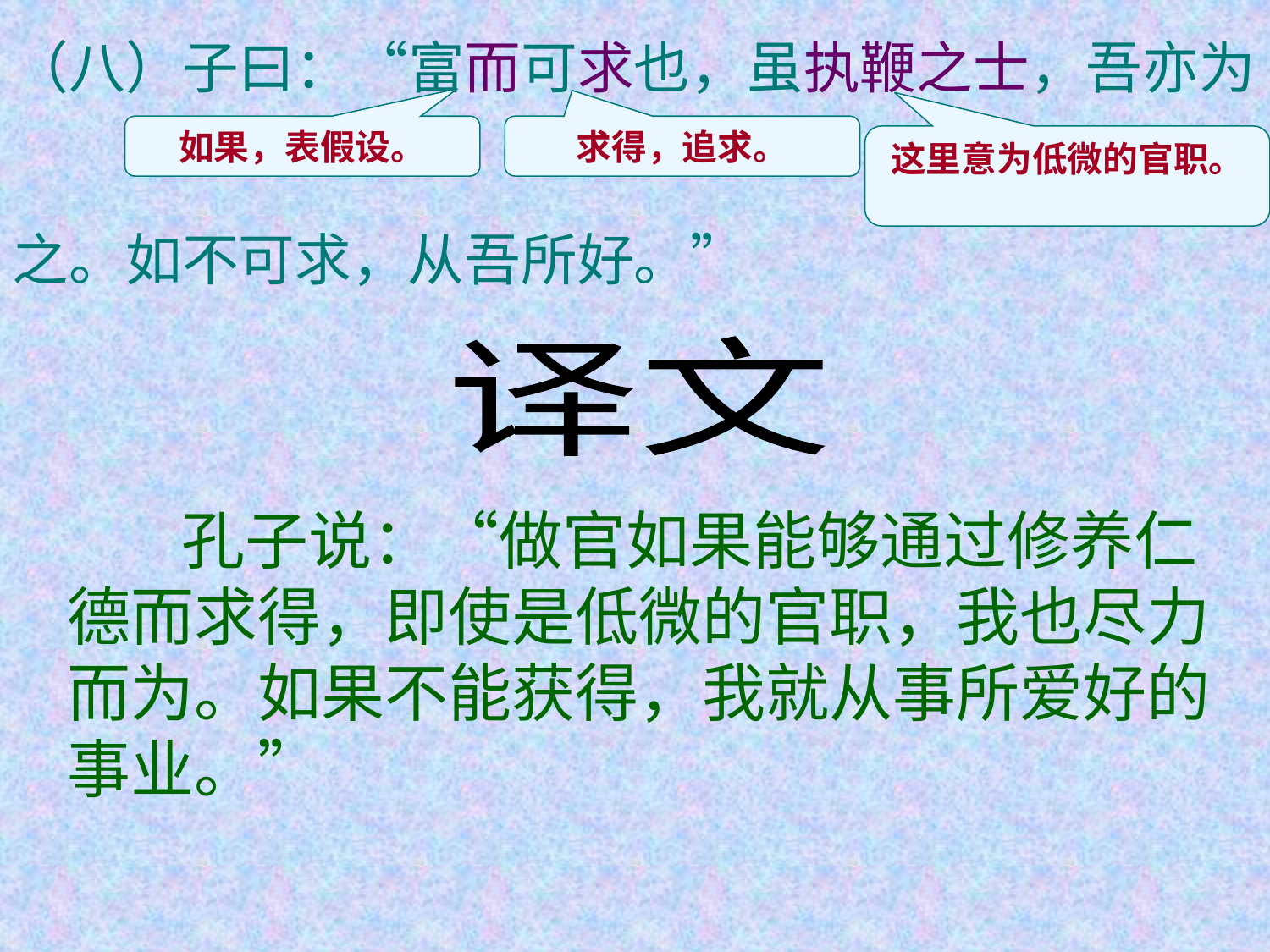

（八）子曰：“富而可求也，虽执鞭之士，吾亦为

之。如不可求，从吾所好。”
如果，表假设。
求得，追求。
这里意为低微的官职。
译文

       孔子说：“做官如果能够通过修养仁德而求得，即使是低微的官职，我也尽力而为。如果不能获得，我就从事所爱好的事业。”